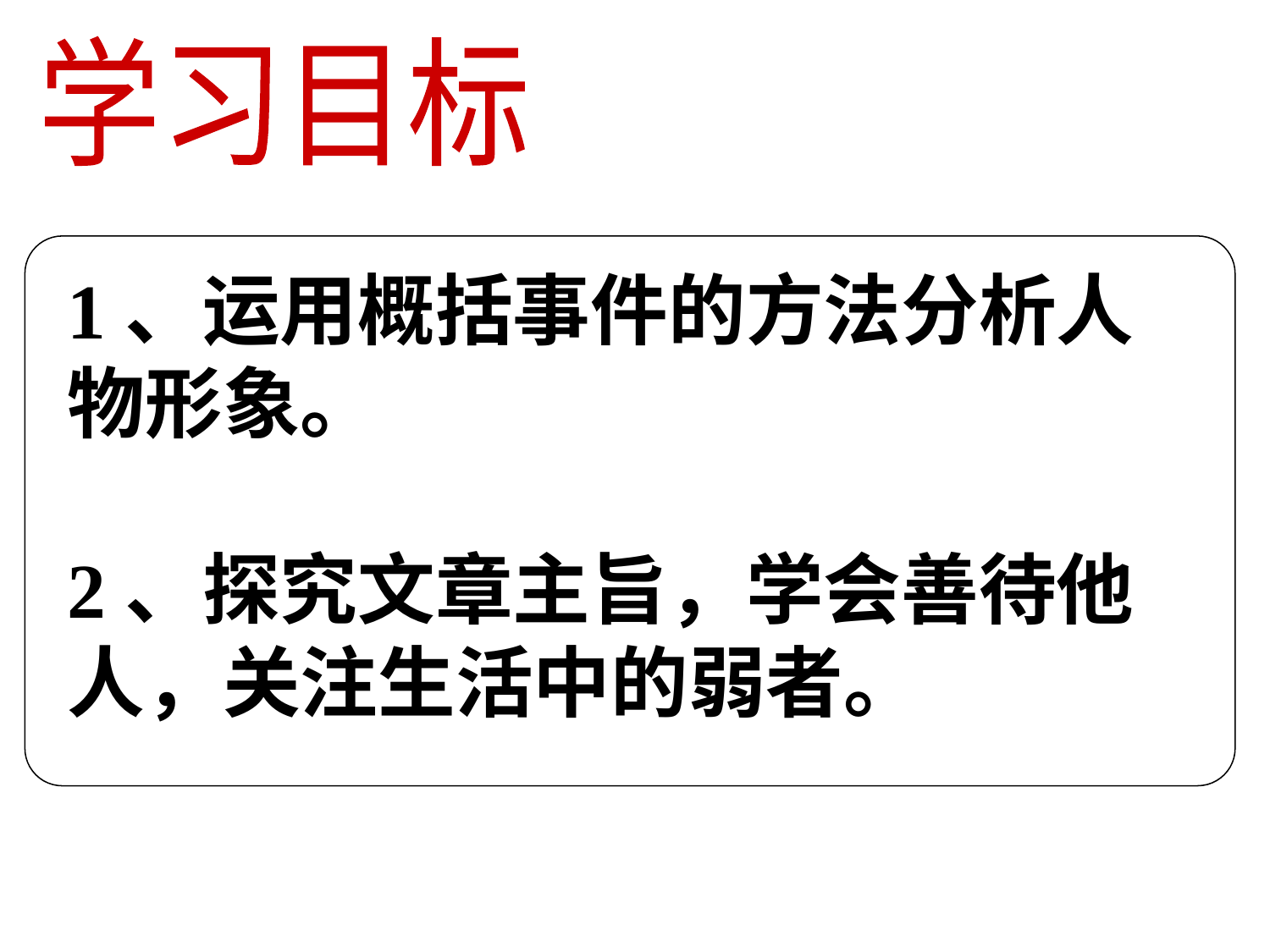

学习目标

1、运用概括事件的方法分析人   物形象。

2、探究文章主旨，学会善待他人，关注生活中的弱者。